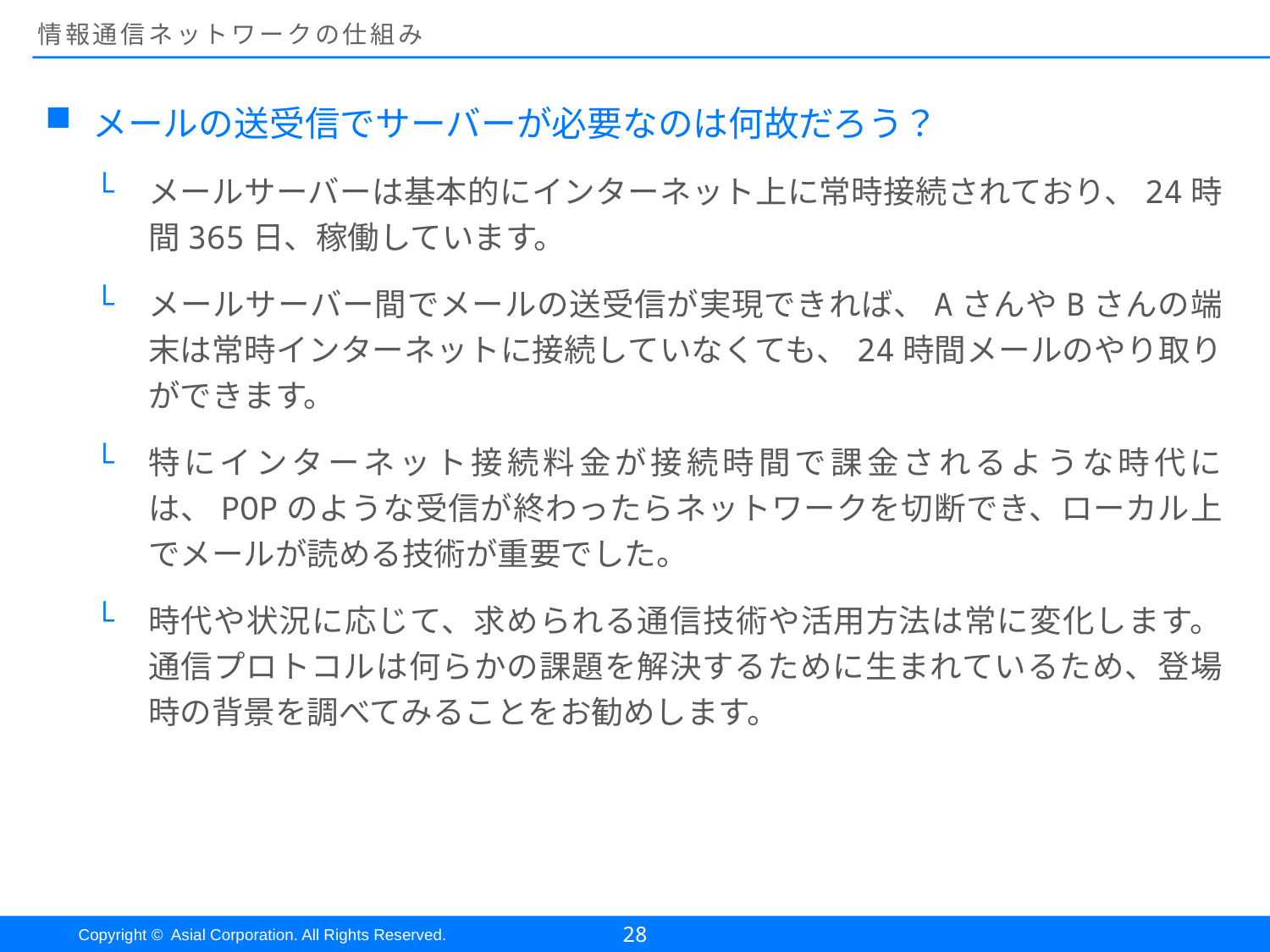

# 情報通信ネットワークの仕組み

メールの送受信でサーバーが必要なのは何故だろう？
メールサーバーは基本的にインターネット上に常時接続されており、24時間365日、稼働しています。
メールサーバー間でメールの送受信が実現できれば、AさんやBさんの端末は常時インターネットに接続していなくても、24時間メールのやり取りができます。
特にインターネット接続料金が接続時間で課金されるような時代には、POPのような受信が終わったらネットワークを切断でき、ローカル上でメールが読める技術が重要でした。
時代や状況に応じて、求められる通信技術や活用方法は常に変化します。通信プロトコルは何らかの課題を解決するために生まれているため、登場時の背景を調べてみることをお勧めします。

28